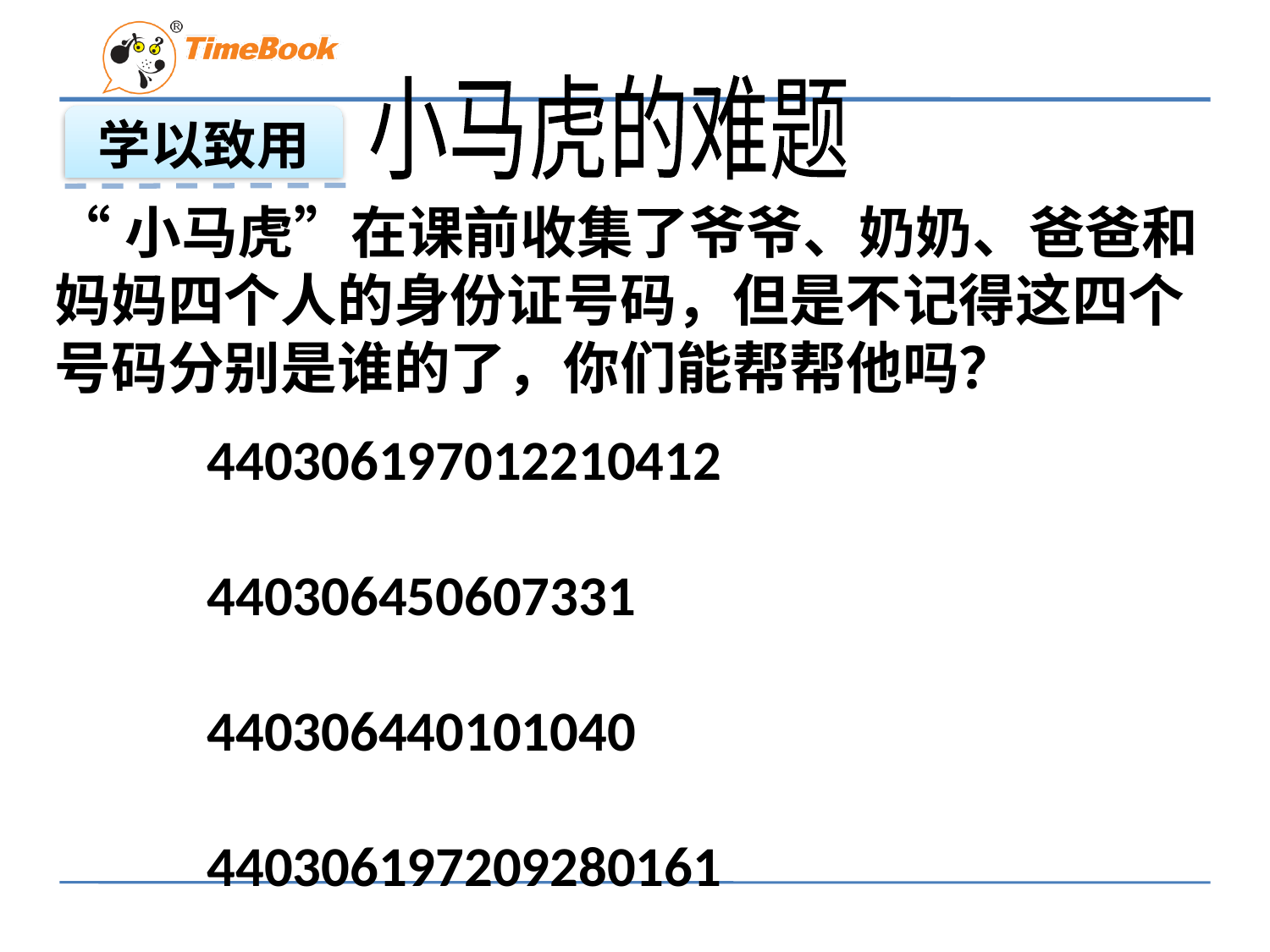

小马虎的难题
学以致用
“小马虎”在课前收集了爷爷、奶奶、爸爸和妈妈四个人的身份证号码，但是不记得这四个号码分别是谁的了，你们能帮帮他吗？

            440306197012210412

            440306450607331

            440306440101040

            440306197209280161